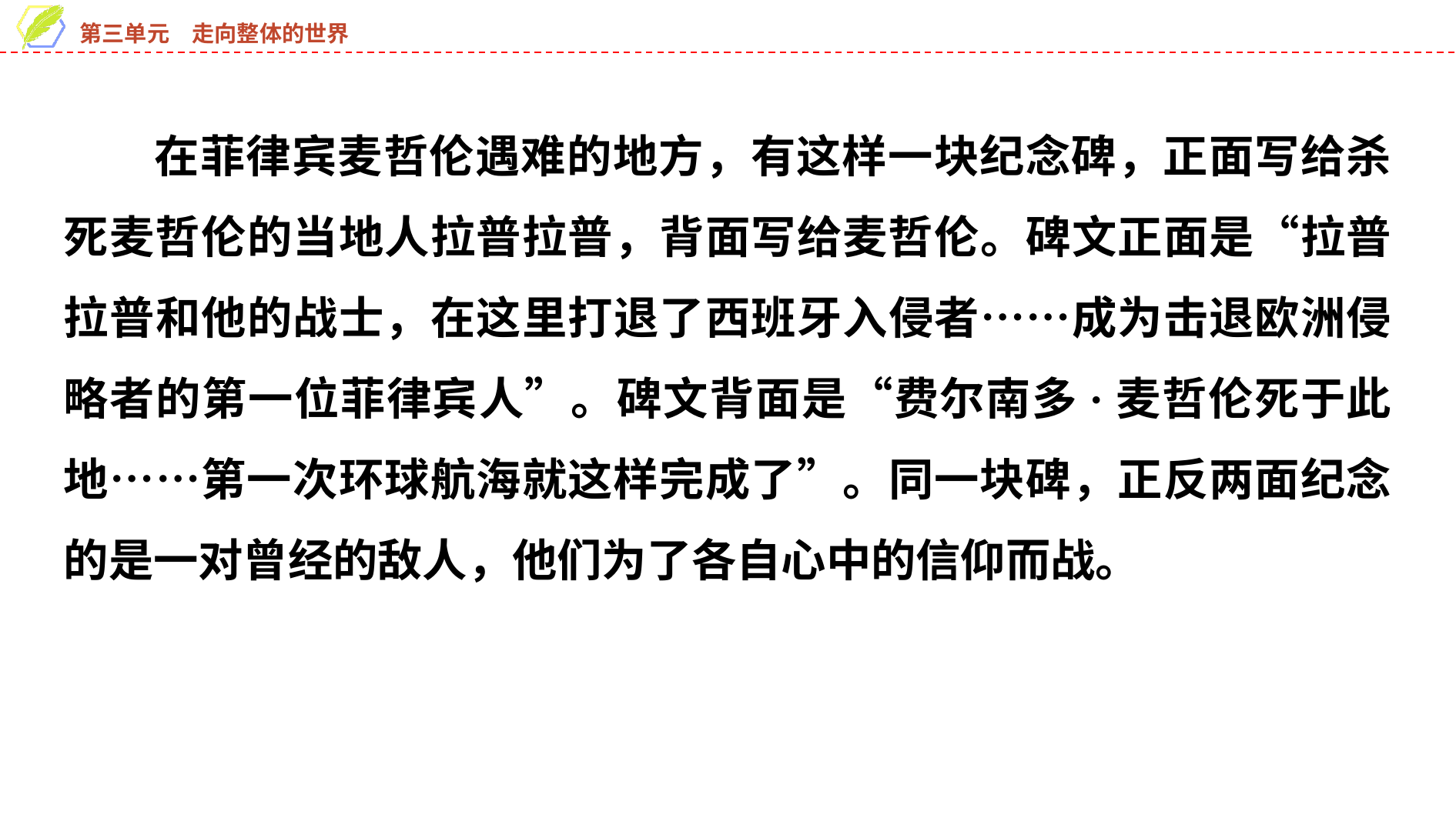

在菲律宾麦哲伦遇难的地方，有这样一块纪念碑，正面写给杀死麦哲伦的当地人拉普拉普，背面写给麦哲伦。碑文正面是“拉普拉普和他的战士，在这里打退了西班牙入侵者……成为击退欧洲侵略者的第一位菲律宾人”。碑文背面是“费尔南多·麦哲伦死于此地……第一次环球航海就这样完成了”。同一块碑，正反两面纪念的是一对曾经的敌人，他们为了各自心中的信仰而战。